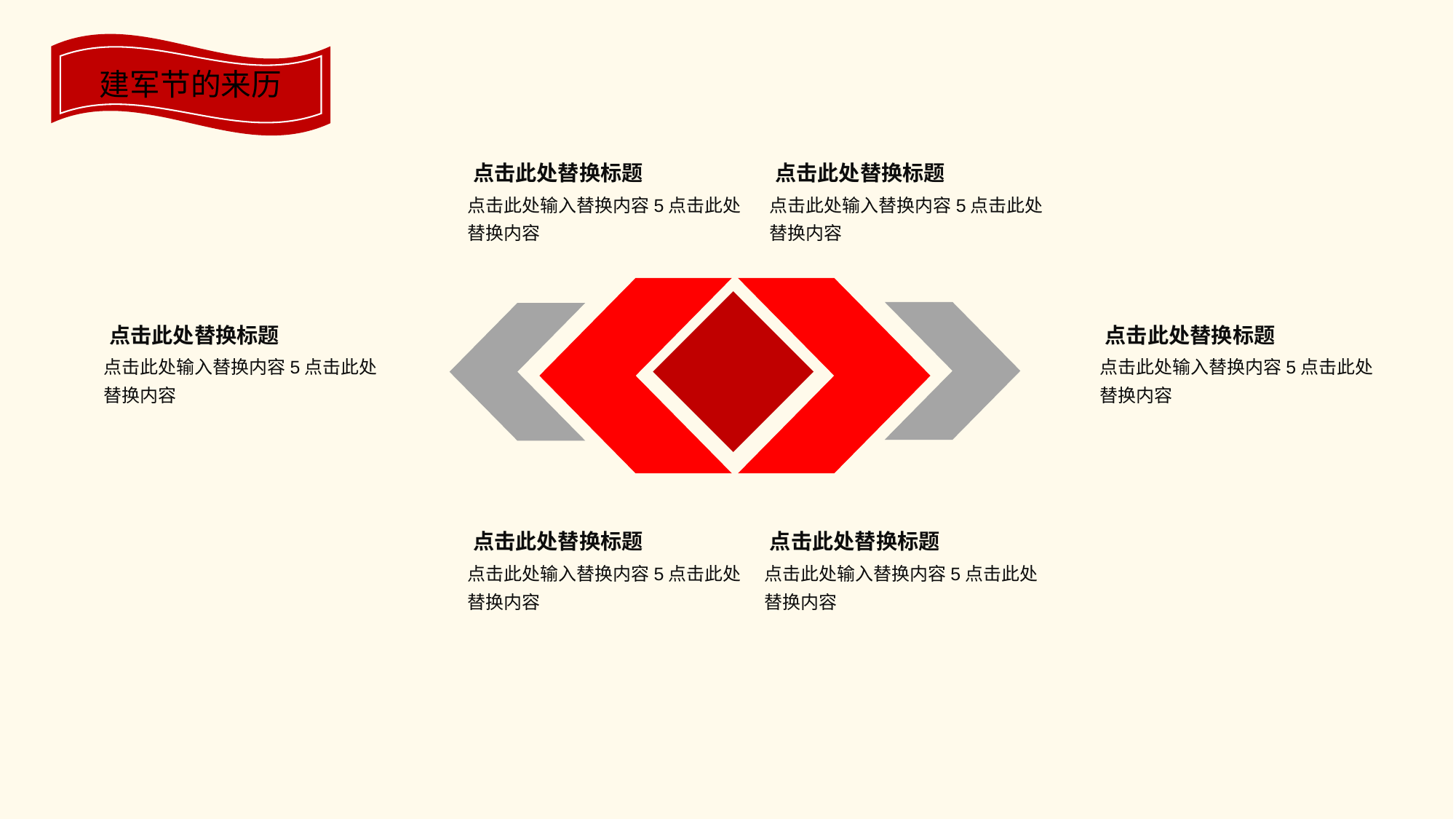

建军节的来历
点击此处替换标题
点击此处替换标题
点击此处输入替换内容5点击此处替换内容
点击此处输入替换内容5点击此处替换内容

点击此处替换标题
点击此处替换标题
点击此处输入替换内容5点击此处替换内容
点击此处输入替换内容5点击此处替换内容
点击此处替换标题
点击此处替换标题
点击此处输入替换内容5点击此处替换内容
点击此处输入替换内容5点击此处替换内容